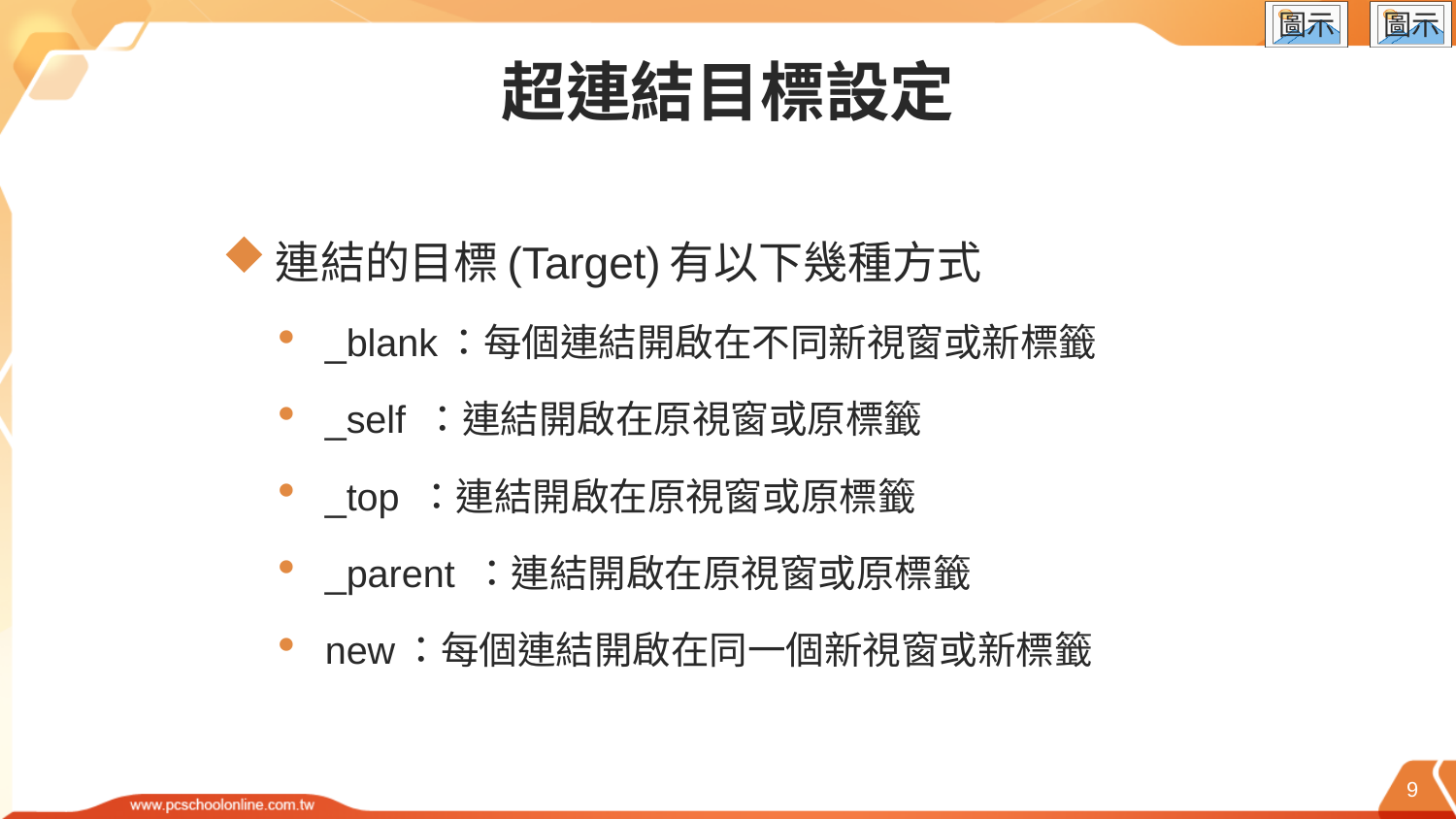

# 超連結目標設定
連結的目標(Target)有以下幾種方式
_blank：每個連結開啟在不同新視窗或新標籤
_self ：連結開啟在原視窗或原標籤
_top ：連結開啟在原視窗或原標籤
_parent ：連結開啟在原視窗或原標籤
new：每個連結開啟在同一個新視窗或新標籤
9